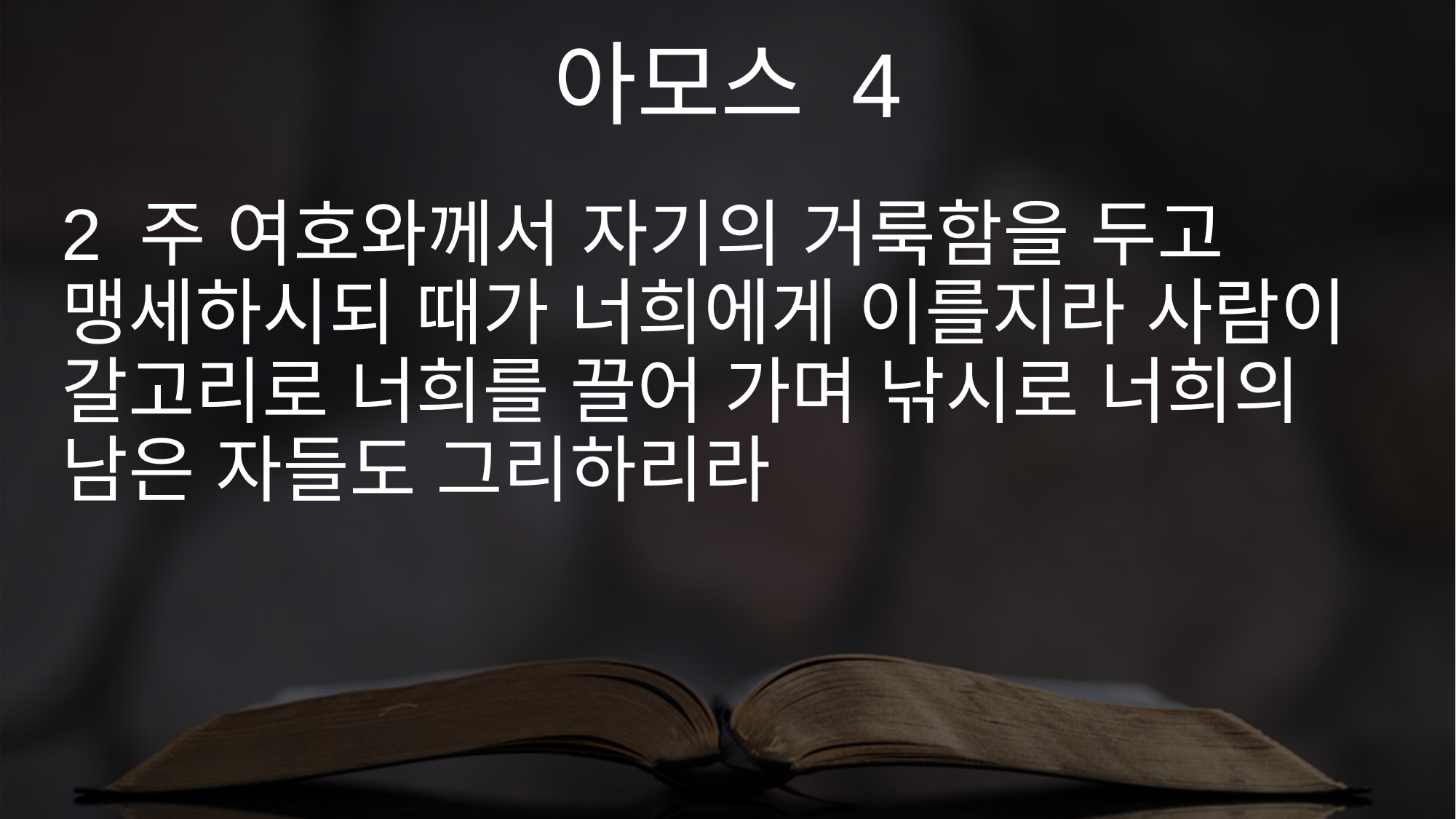

아모스 4
2 주 여호와께서 자기의 거룩함을 두고 맹세하시되 때가 너희에게 이를지라 사람이 갈고리로 너희를 끌어 가며 낚시로 너희의 남은 자들도 그리하리라